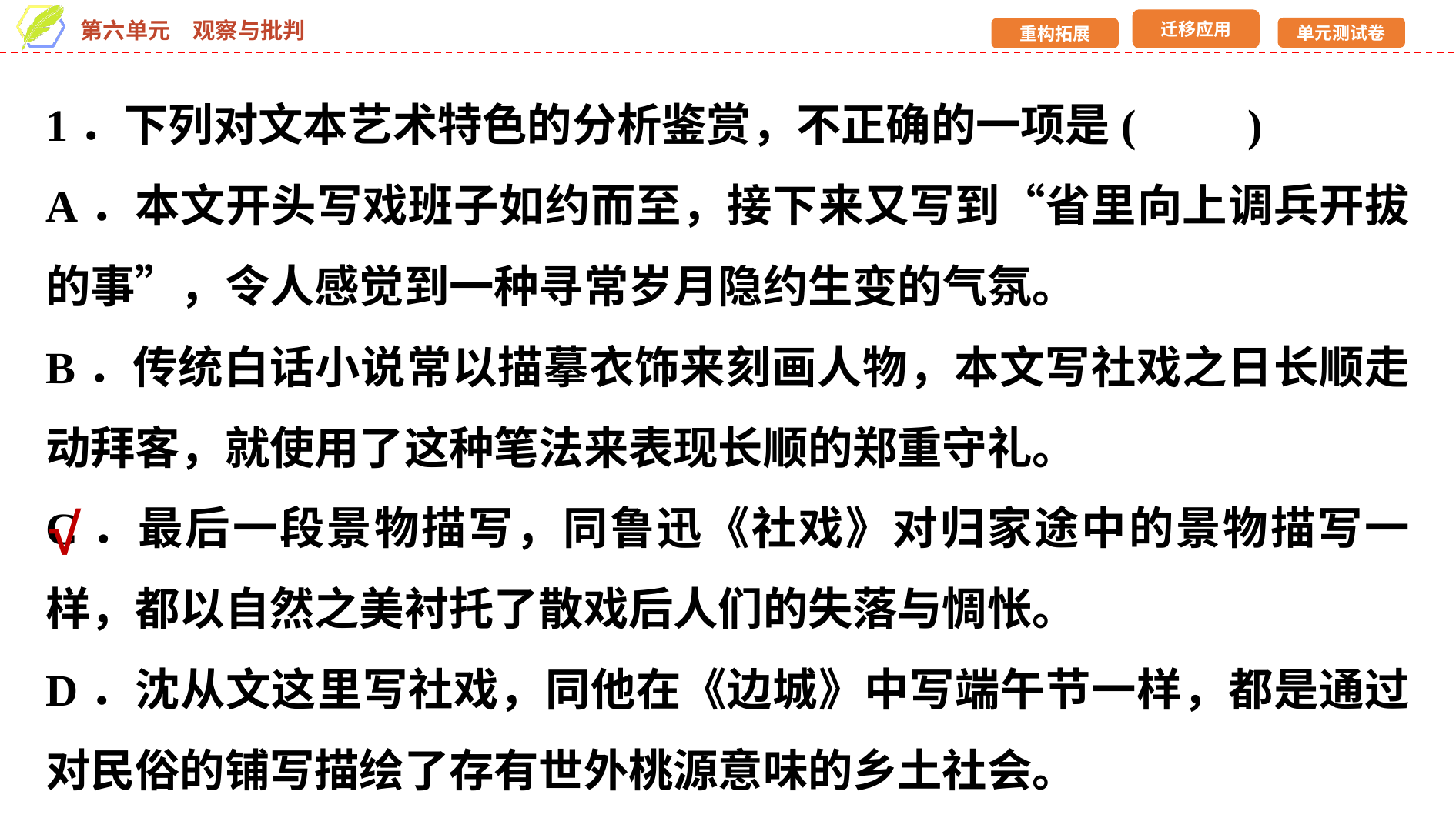

1．下列对文本艺术特色的分析鉴赏，不正确的一项是(　　)
A．本文开头写戏班子如约而至，接下来又写到“省里向上调兵开拔的事”，令人感觉到一种寻常岁月隐约生变的气氛。
B．传统白话小说常以描摹衣饰来刻画人物，本文写社戏之日长顺走动拜客，就使用了这种笔法来表现长顺的郑重守礼。
C．最后一段景物描写，同鲁迅《社戏》对归家途中的景物描写一样，都以自然之美衬托了散戏后人们的失落与惆怅。
D．沈从文这里写社戏，同他在《边城》中写端午节一样，都是通过对民俗的铺写描绘了存有世外桃源意味的乡土社会。
√